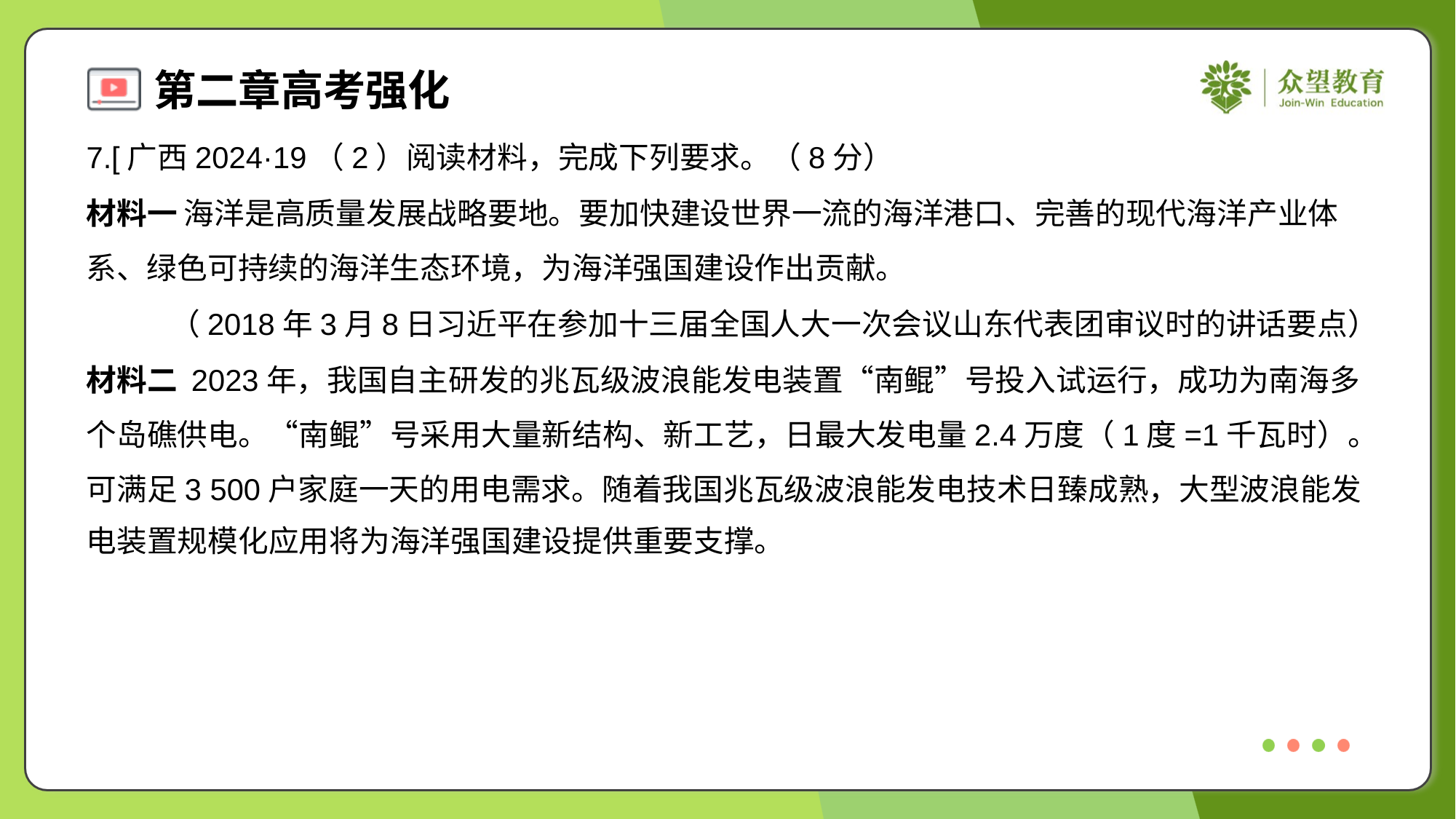

7.[广西2024·19（2）阅读材料，完成下列要求。（8分）
材料一 海洋是高质量发展战略要地。要加快建设世界一流的海洋港口、完善的现代海洋产业体
系、绿色可持续的海洋生态环境，为海洋强国建设作出贡献。
（2018年3月8日习近平在参加十三届全国人大一次会议山东代表团审议时的讲话要点）
材料二 2023年，我国自主研发的兆瓦级波浪能发电装置“南鲲”号投入试运行，成功为南海多
个岛礁供电。“南鲲”号采用大量新结构、新工艺，日最大发电量2.4万度（1度=1千瓦时）。
可满足3 500户家庭一天的用电需求。随着我国兆瓦级波浪能发电技术日臻成熟，大型波浪能发
电装置规模化应用将为海洋强国建设提供重要支撑。